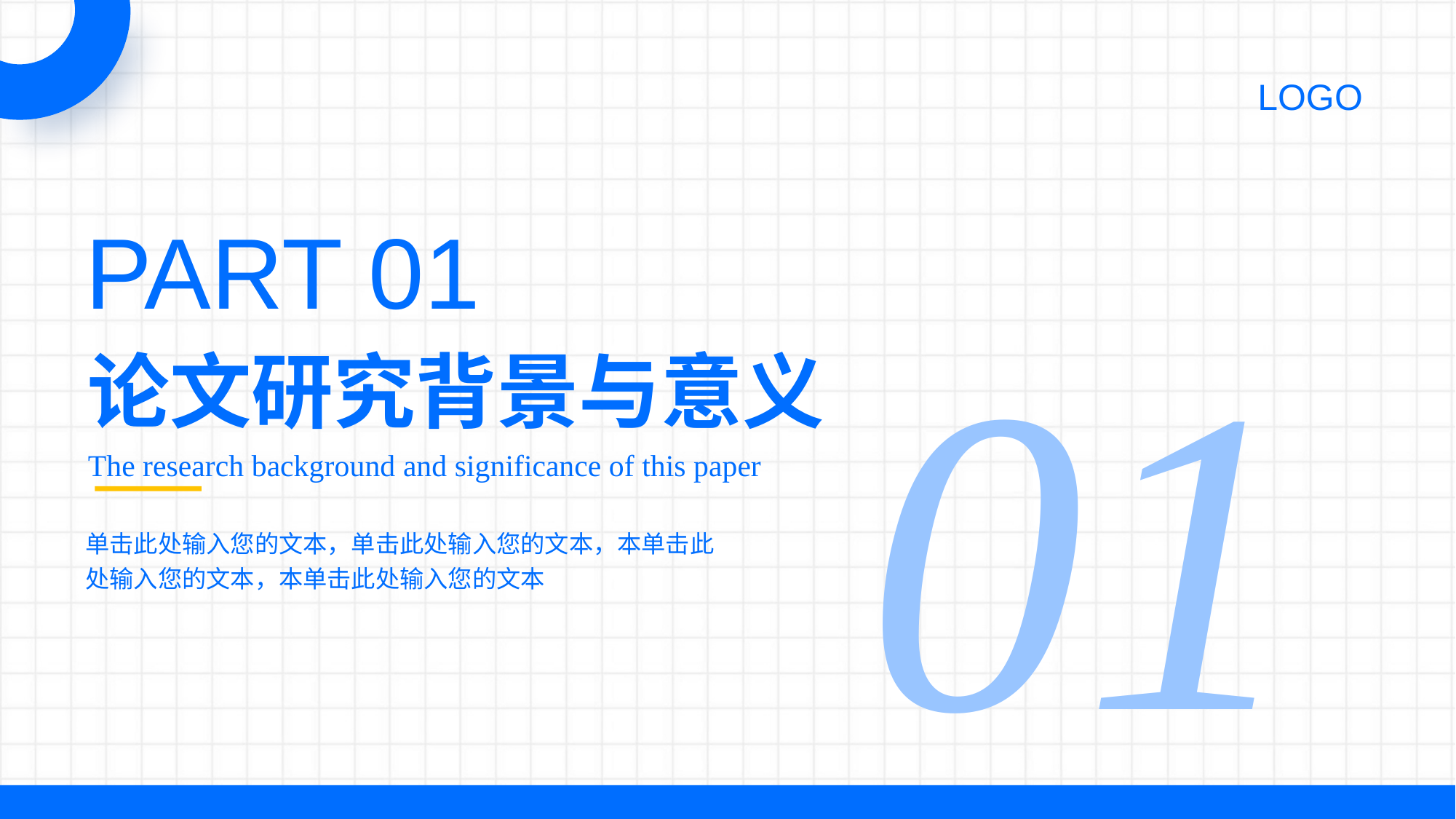

01
PART 01
论文研究背景与意义
The research background and significance of this paper

单击此处输入您的文本，单击此处输入您的文本，本单击此处输入您的文本，本单击此处输入您的文本